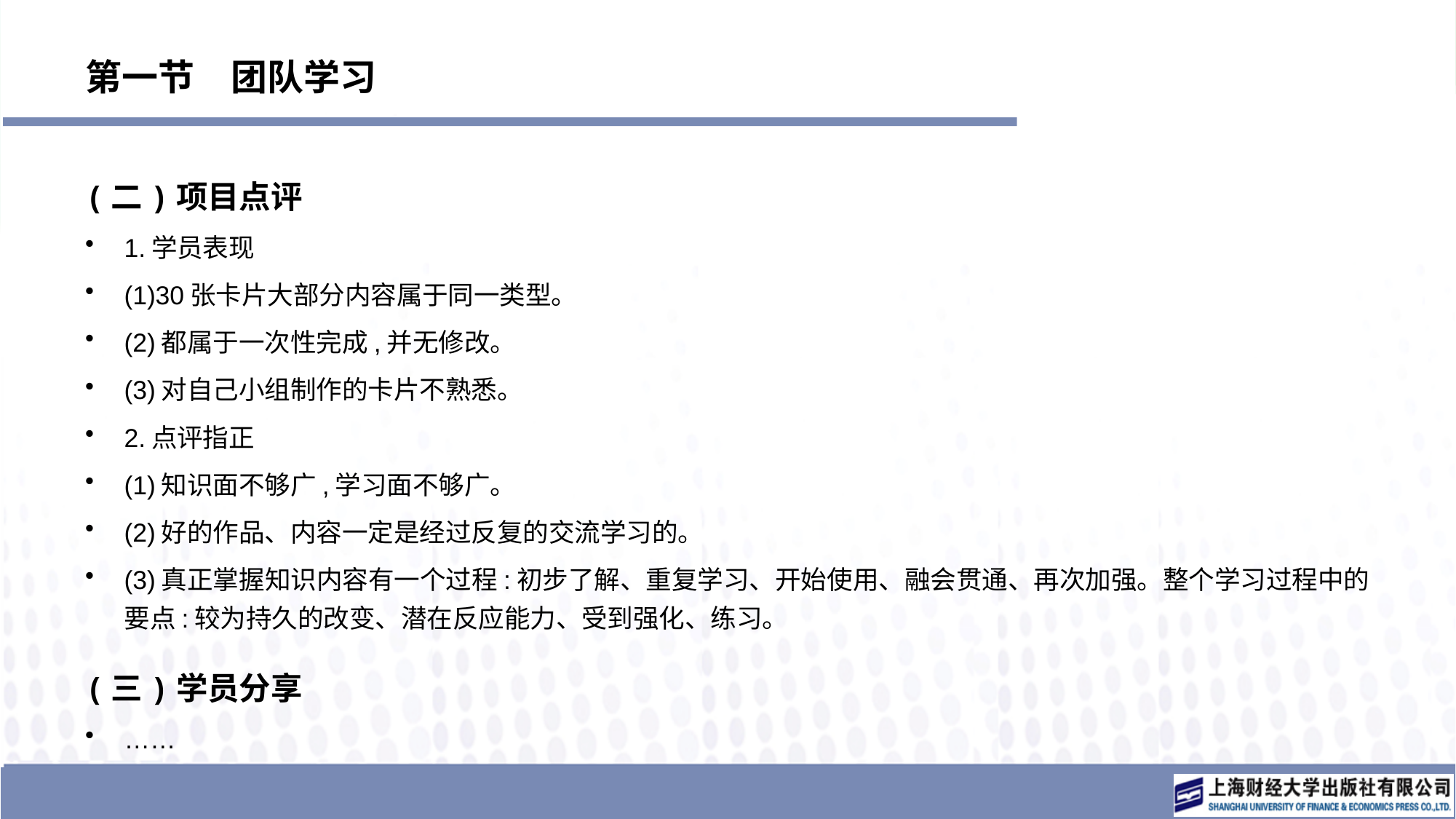

# 第一节　团队学习
(二)项目点评
1.学员表现
(1)30张卡片大部分内容属于同一类型。
(2)都属于一次性完成,并无修改。
(3)对自己小组制作的卡片不熟悉。
2.点评指正
(1)知识面不够广,学习面不够广。
(2)好的作品、内容一定是经过反复的交流学习的。
(3)真正掌握知识内容有一个过程:初步了解、重复学习、开始使用、融会贯通、再次加强。整个学习过程中的要点:较为持久的改变、潜在反应能力、受到强化、练习。
(三)学员分享
……